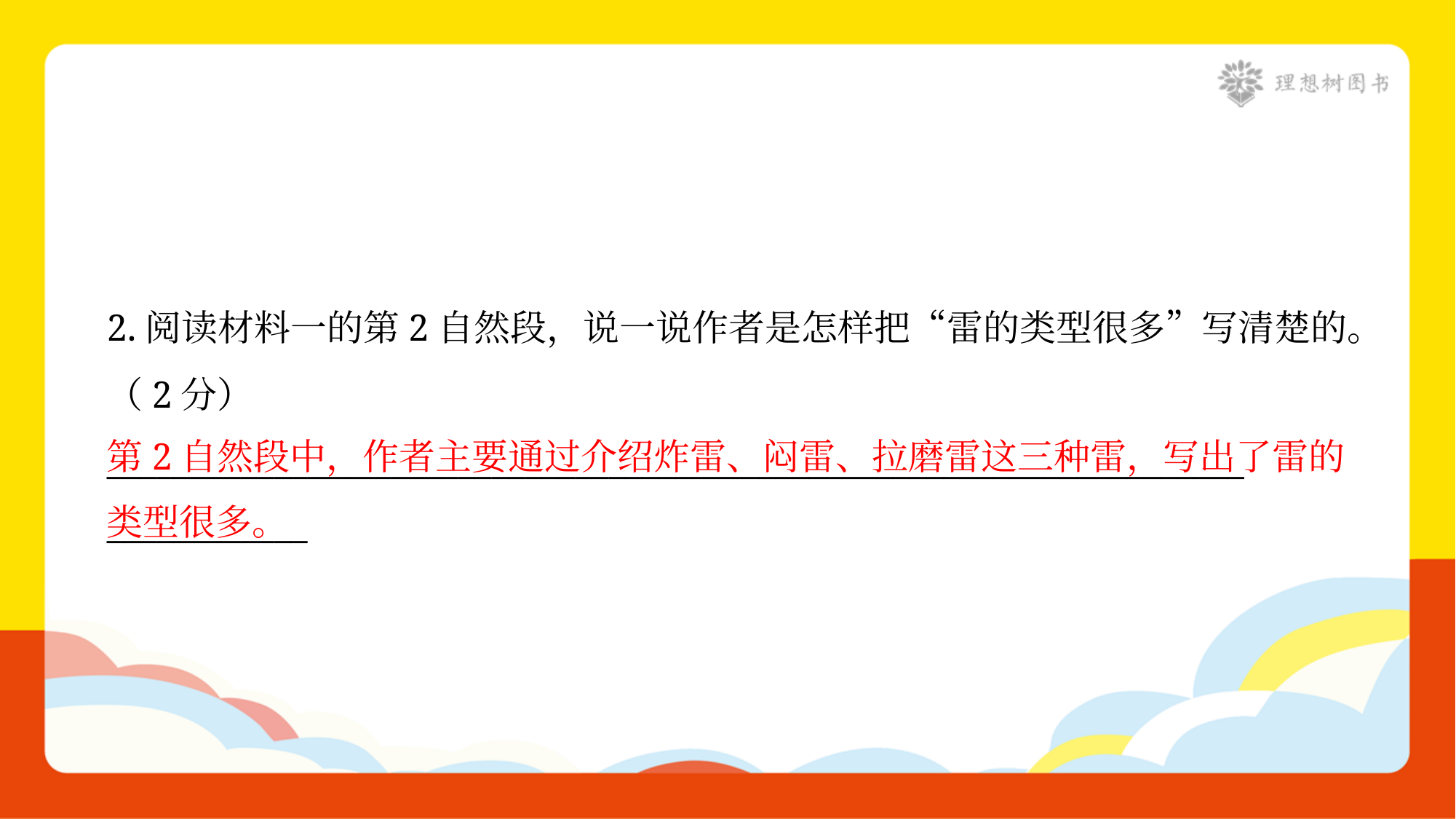

2.阅读材料一的第2自然段，说一说作者是怎样把“雷的类型很多”写清楚的。
（2分）
____________________________________________________________________
____________
第2自然段中，作者主要通过介绍炸雷、闷雷、拉磨雷这三种雷，写出了雷的类型很多。